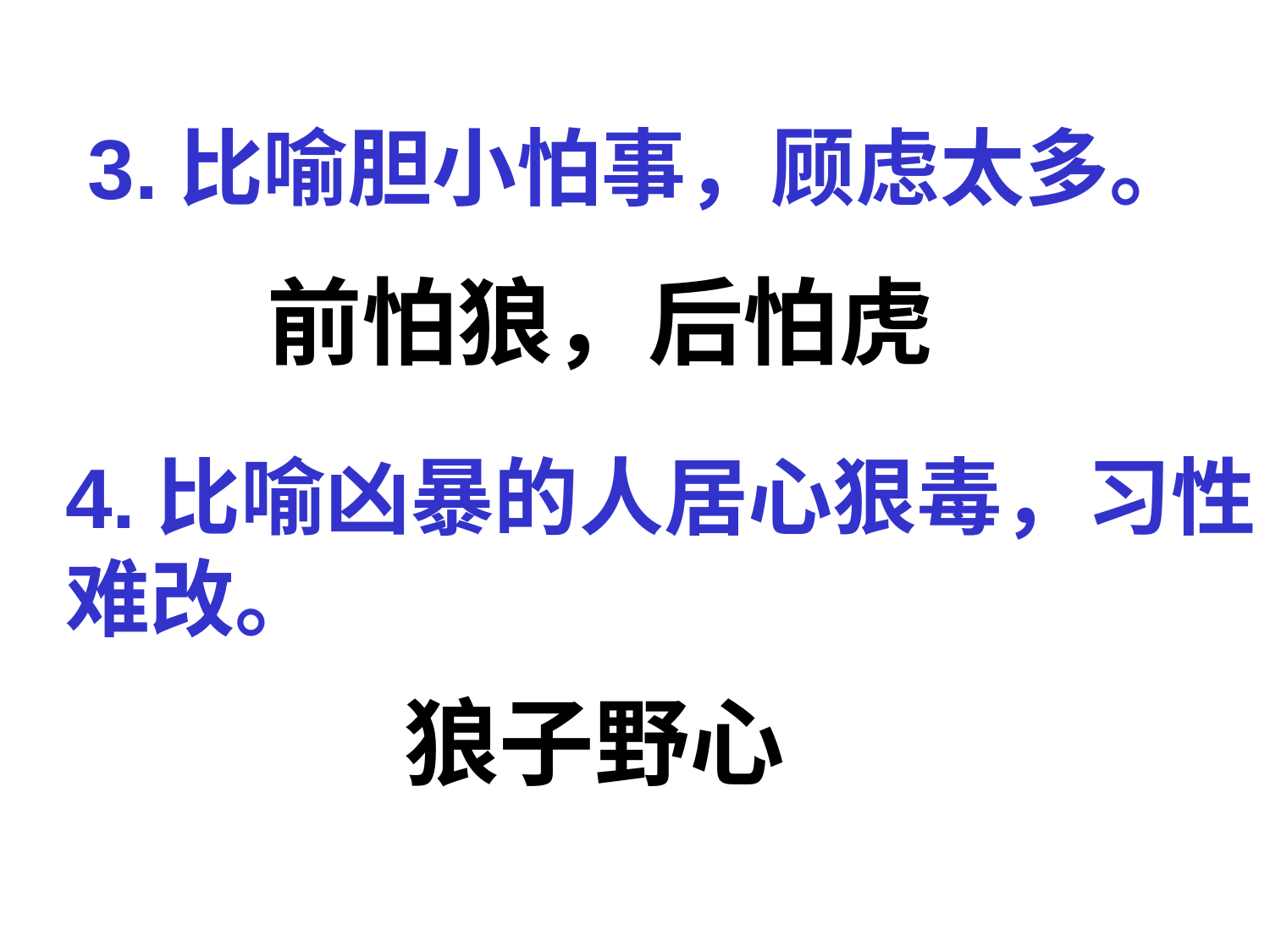

3.比喻胆小怕事，顾虑太多。
前怕狼，后怕虎
4.比喻凶暴的人居心狠毒，习性难改。
狼子野心